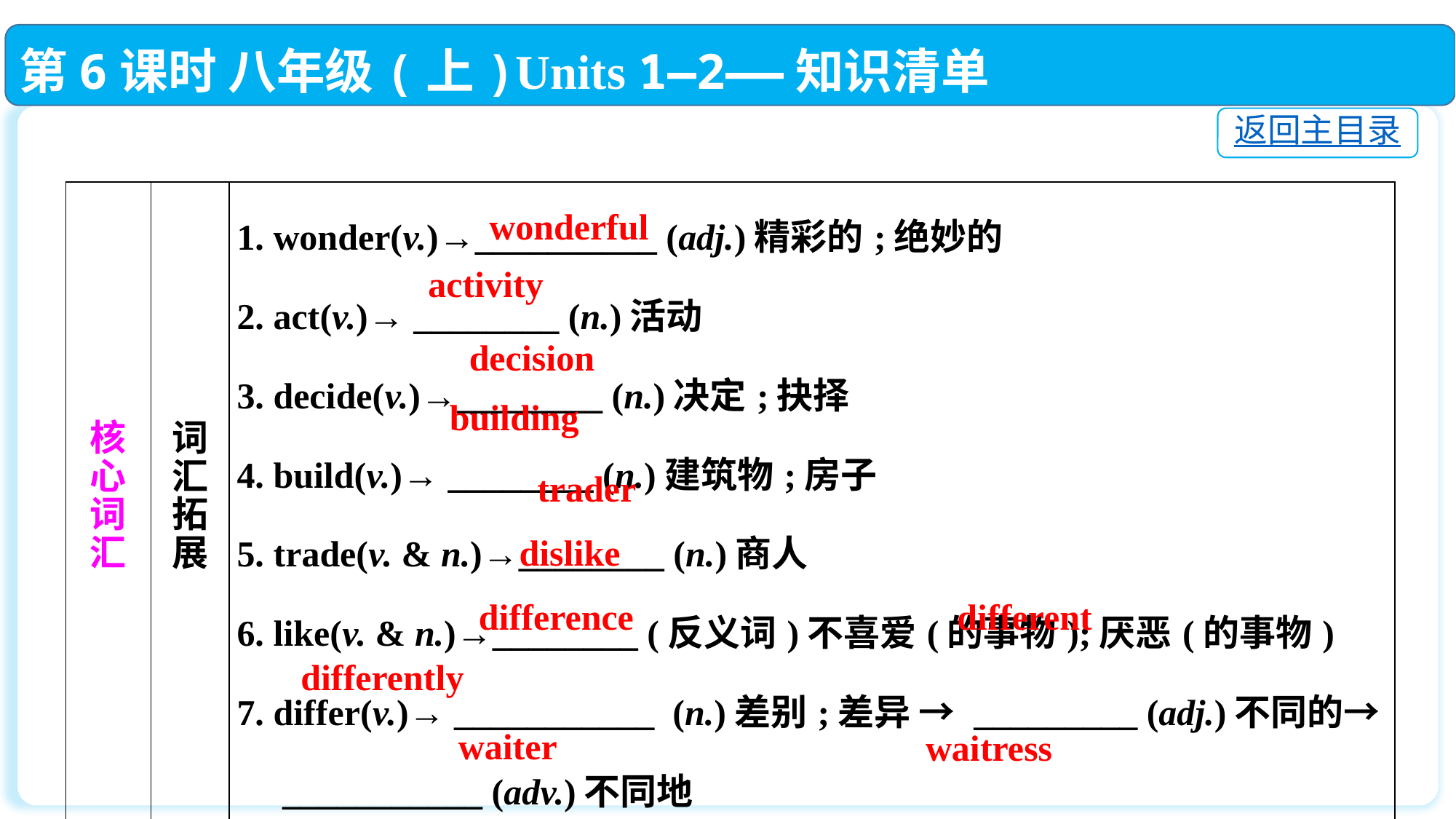

第6课时 八年级(上)Units 1—2——知识清单

返回主目录
| 核 心 词 汇 | 词 汇 拓 展 | 1. wonder(v.)→\_\_\_\_\_\_\_\_\_\_ (adj.)精彩的;绝妙的 2. act(v.)→ \_\_\_\_\_\_\_\_ (n.)活动 3. decide(v.)→\_\_\_\_\_\_\_\_ (n.)决定;抉择 4. build(v.)→ \_\_\_\_\_\_\_\_ (n.)建筑物;房子 5. trade(v. & n.)→\_\_\_\_\_\_\_\_ (n.)商人 6. like(v. & n.)→\_\_\_\_\_\_\_\_ (反义词)不喜爱(的事物);厌恶(的事物) 7. differ(v.)→ \_\_\_\_\_\_\_\_\_\_\_ (n.)差别;差异 → \_\_\_\_\_\_\_\_\_ (adj.)不同的→ \_\_\_\_\_\_\_\_\_\_\_ (adv.)不同地 8. wait(v.)→ \_\_\_\_\_\_\_\_ (n.)男服务员;侍者→ \_\_\_\_\_\_\_\_ (n.)女服务员;侍者 |
| --- | --- | --- |
wonderful

 activity
decision
building

trader
dislike
difference
different
differently
waiter
waitress